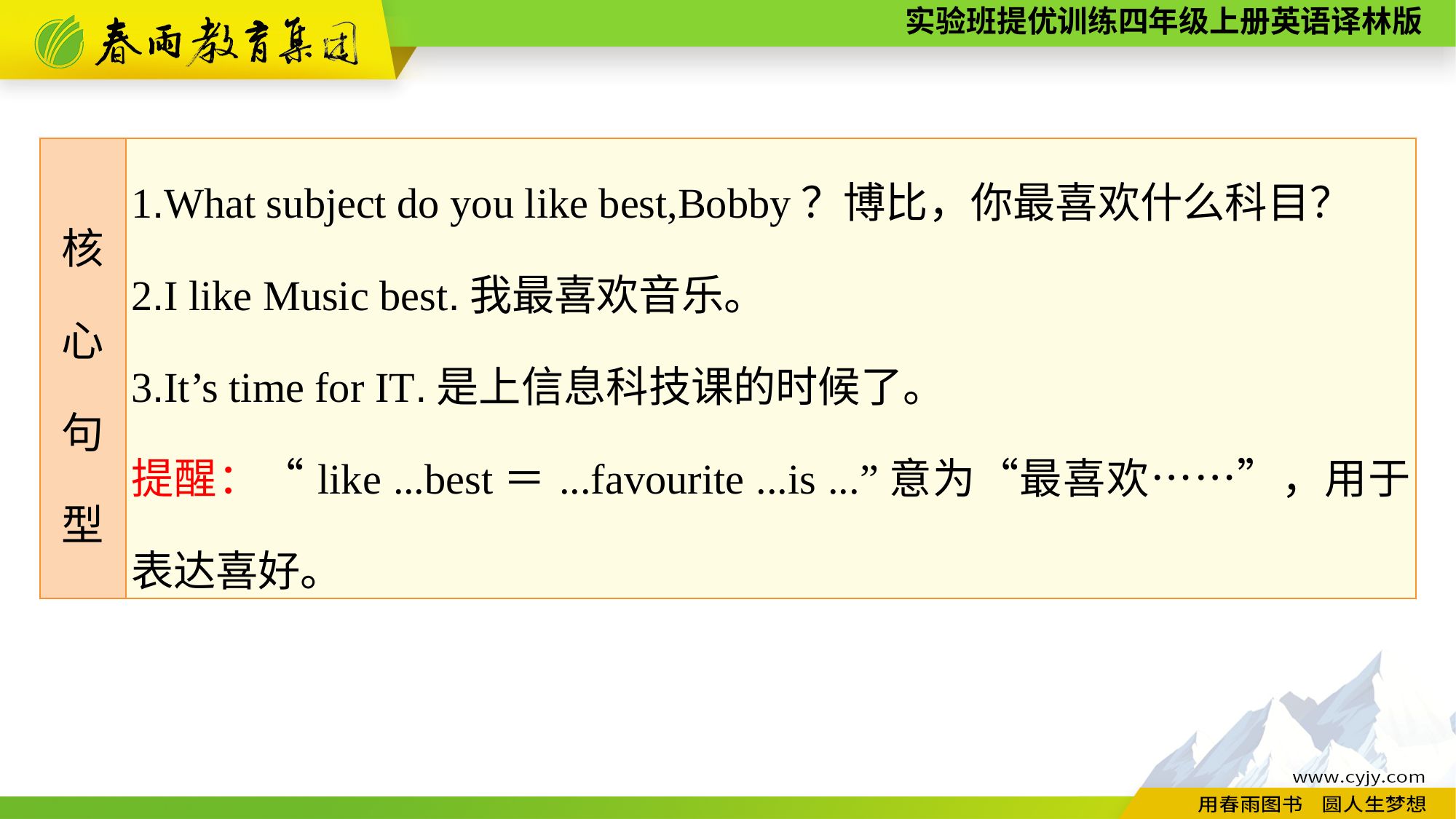

| 核 心 句 型 | 1.What subject do you like best,Bobby？博比，你最喜欢什么科目？ 2.I like Music best.我最喜欢音乐。 3.It’s time for IT.是上信息科技课的时候了。 提醒：“like ...best＝...favourite ...is ...”意为“最喜欢……”，用于表达喜好。 |
| --- | --- |